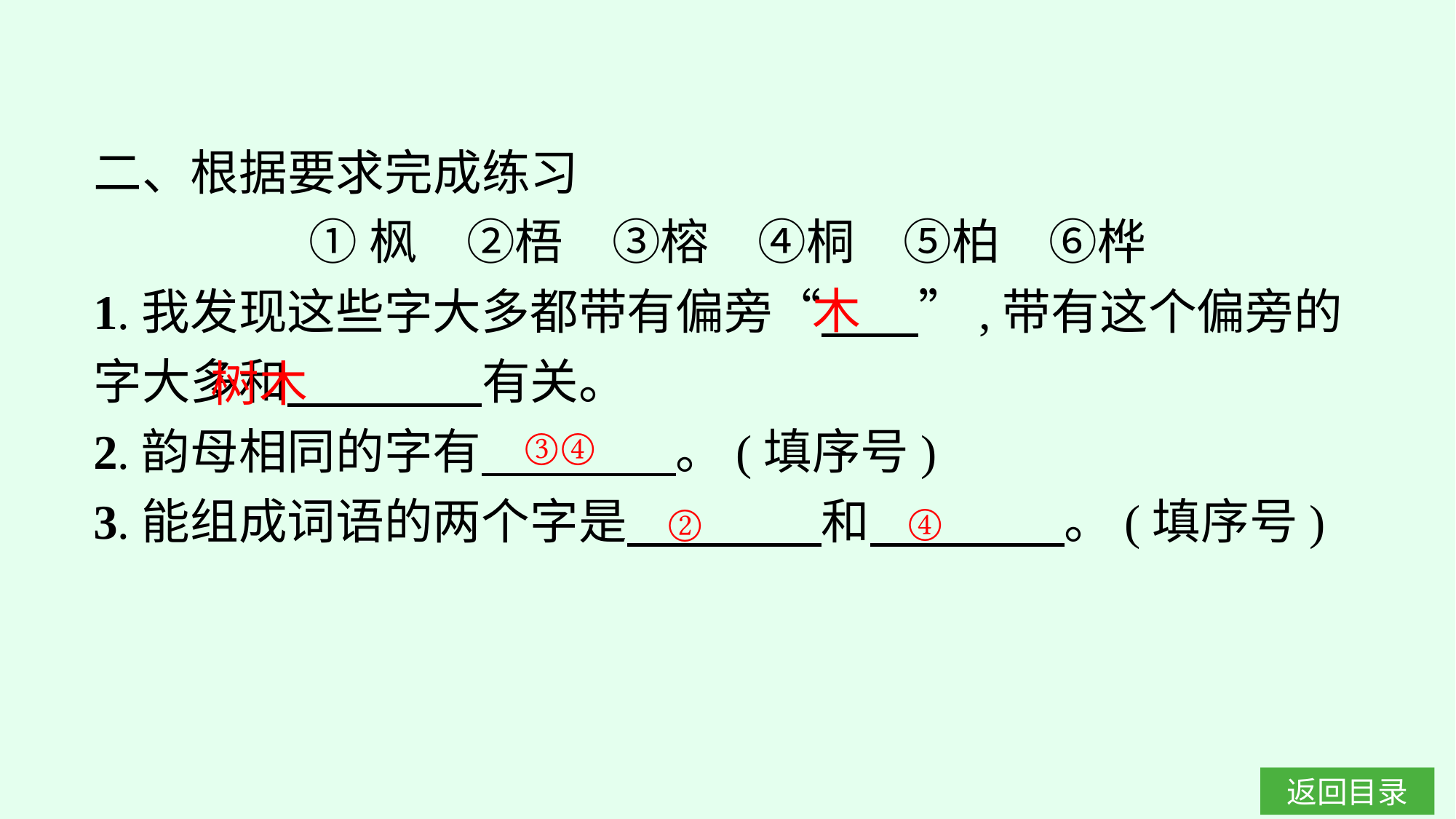

二、根据要求完成练习
①枫　②梧　③榕　④桐　⑤柏　⑥桦
1.我发现这些字大多都带有偏旁“　　”,带有这个偏旁的字大多和　　　　有关。
2.韵母相同的字有　　　　。(填序号)
3.能组成词语的两个字是　　　　和　　　　。(填序号)
木
树木
③④
④
②